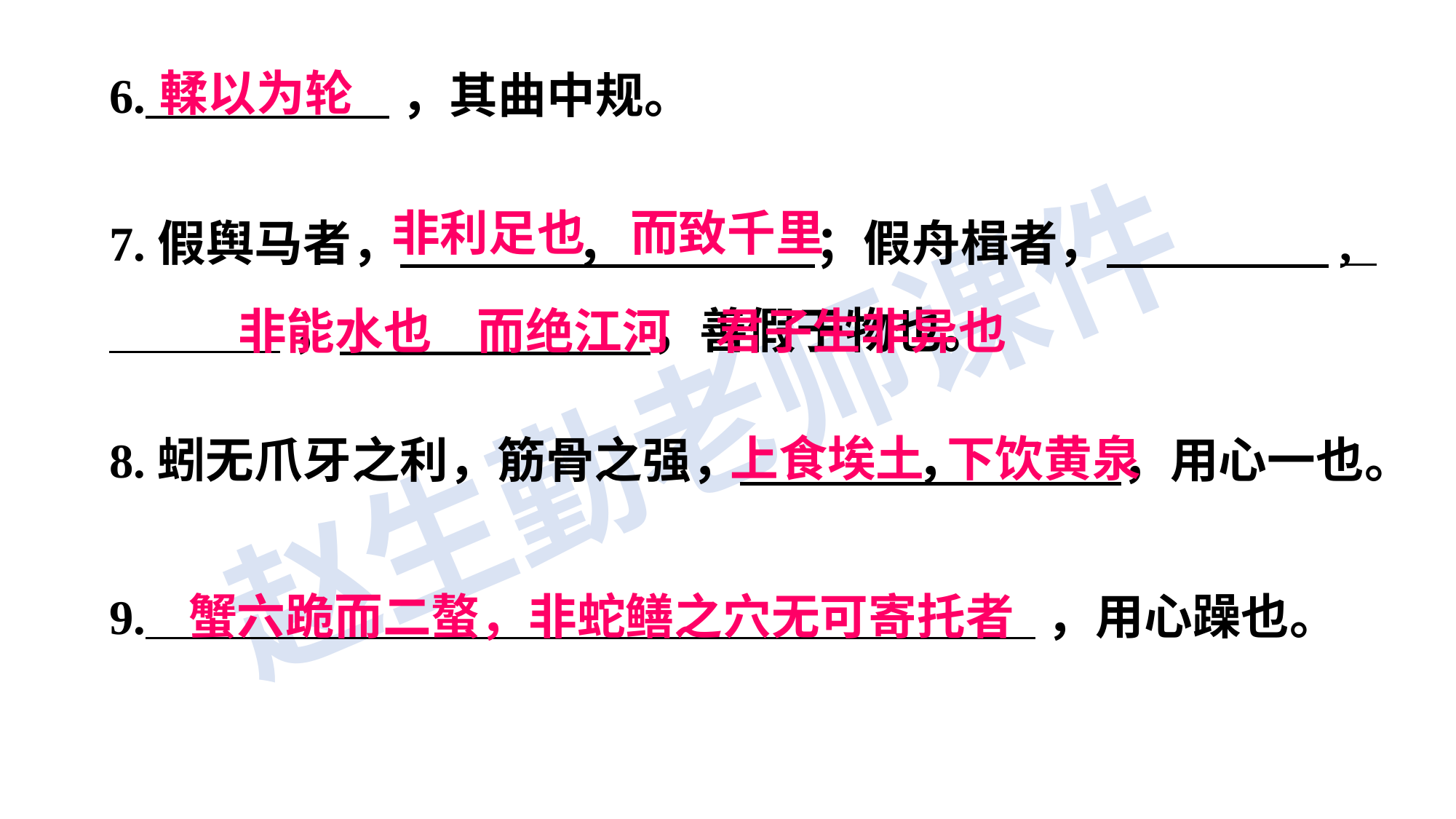

輮以为轮
6.                    ，其曲中规。
7.假舆马者，                ，                 ；假舟楫者，                    ,                 ，                            ，善假于物也。
非利足也    而致千里
非能水也    而绝江河    君子生非异也
上食埃土  下饮黄泉
8.蚓无爪牙之利，筋骨之强，                ，              ，用心一也。
9.                                                                         ，用心躁也。
蟹六跪而二螯，非蛇鳝之穴无可寄托者